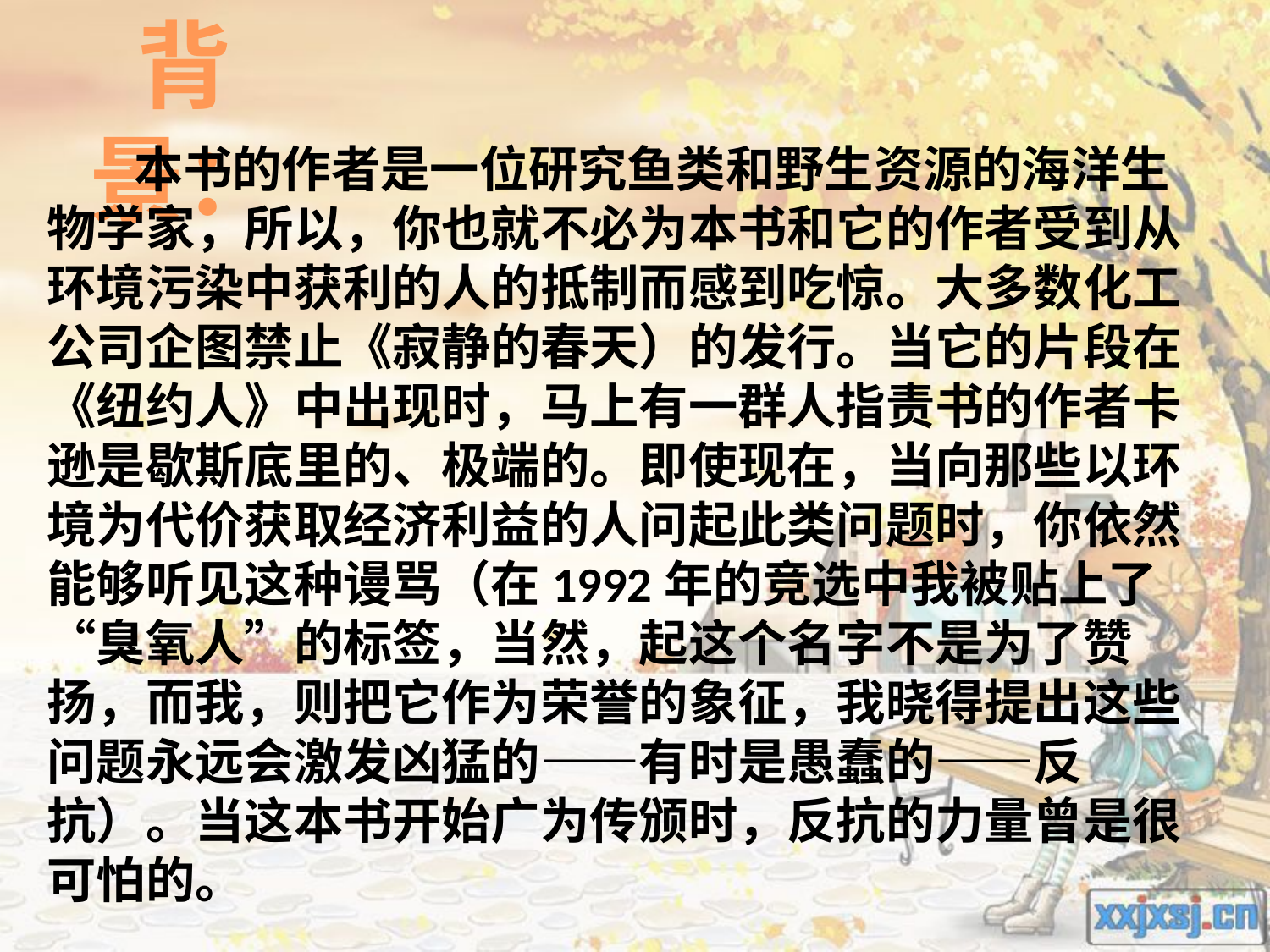

背景：
           本书的作者是一位研究鱼类和野生资源的海洋生物学家，所以，你也就不必为本书和它的作者受到从环境污染中获利的人的抵制而感到吃惊。大多数化工公司企图禁止《寂静的春天）的发行。当它的片段在《纽约人》中出现时，马上有一群人指责书的作者卡逊是歇斯底里的、极端的。即使现在，当向那些以环境为代价获取经济利益的人问起此类问题时，你依然能够听见这种谩骂（在1992年的竞选中我被贴上了“臭氧人”的标签，当然，起这个名字不是为了赞扬，而我，则把它作为荣誉的象征，我晓得提出这些问题永远会激发凶猛的——有时是愚蠢的——反抗）。当这本书开始广为传颁时，反抗的力量曾是很可怕的。